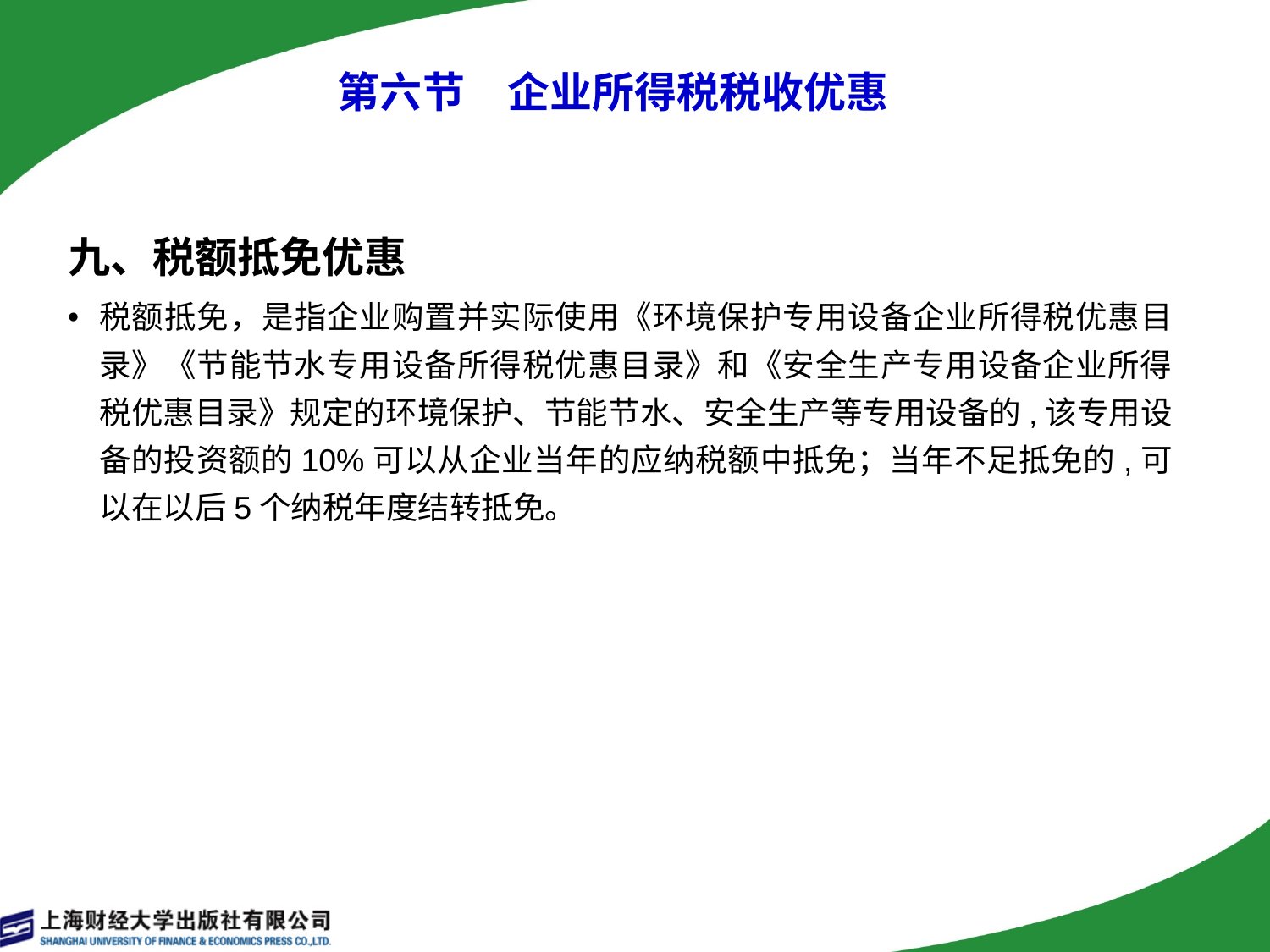

# 第六节　企业所得税税收优惠

九、税额抵免优惠
税额抵免，是指企业购置并实际使用《环境保护专用设备企业所得税优惠目录》《节能节水专用设备所得税优惠目录》和《安全生产专用设备企业所得税优惠目录》规定的环境保护、节能节水、安全生产等专用设备的,该专用设备的投资额的10%可以从企业当年的应纳税额中抵免；当年不足抵免的,可以在以后5个纳税年度结转抵免。